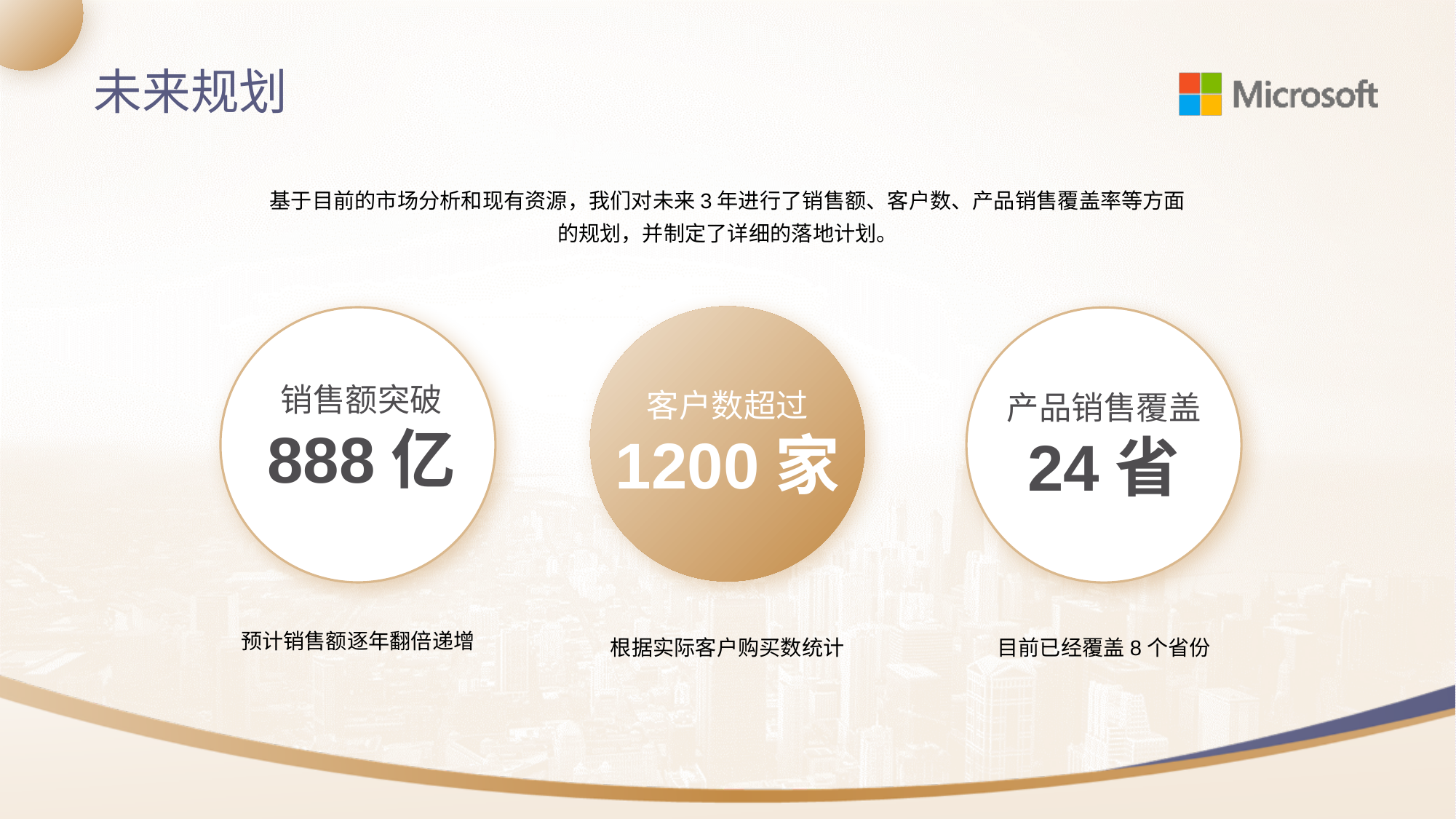

未来规划
基于目前的市场分析和现有资源，我们对未来3年进行了销售额、客户数、产品销售覆盖率等方面的规划，并制定了详细的落地计划。

销售额突破
888亿
客户数超过
1200家
产品销售覆盖
24省
预计销售额逐年翻倍递增
根据实际客户购买数统计
目前已经覆盖8个省份